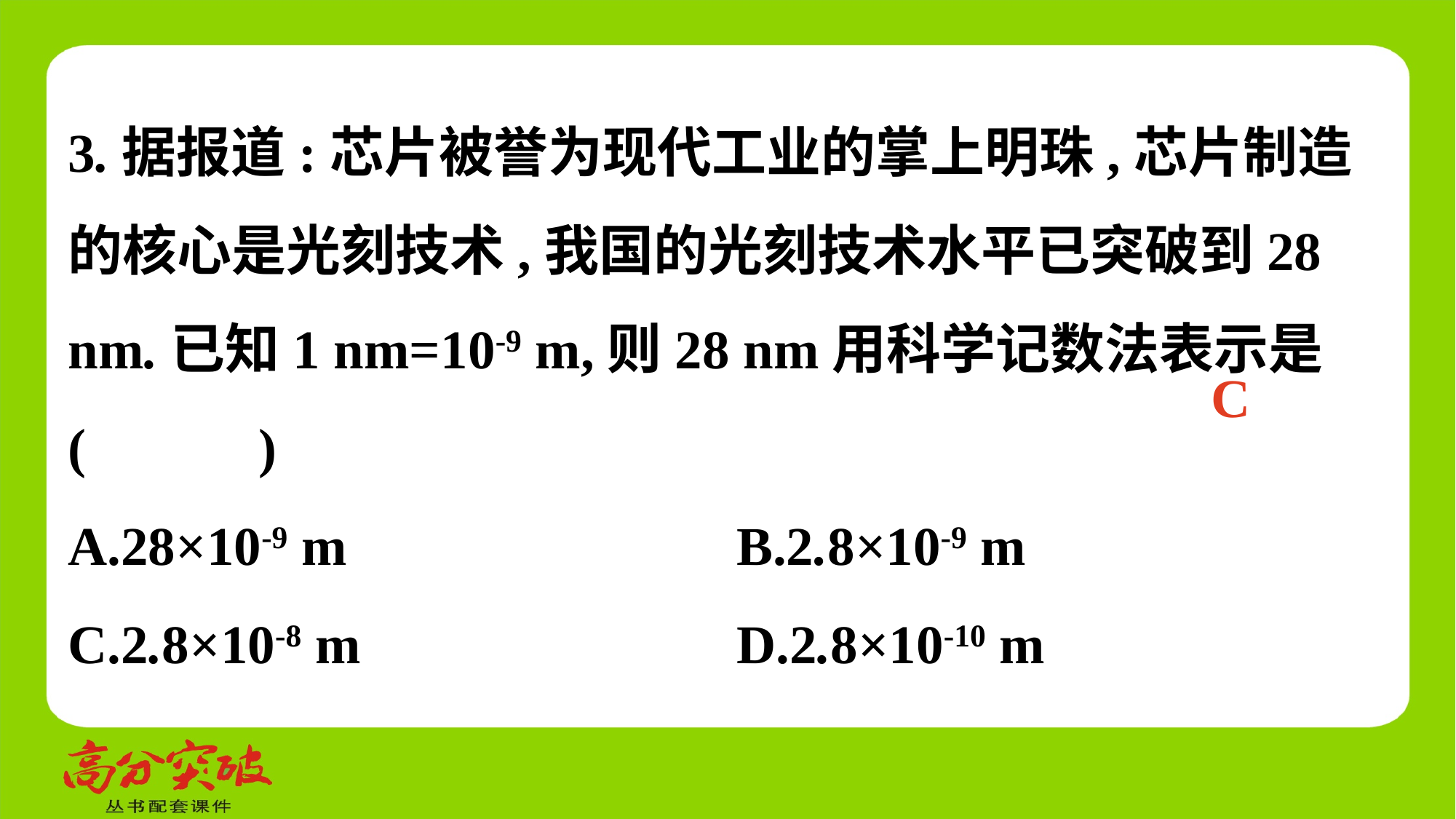

3.据报道:芯片被誉为现代工业的掌上明珠,芯片制造的核心是光刻技术,我国的光刻技术水平已突破到28 nm.已知1 nm=10-9 m,则28 nm用科学记数法表示是 (　   　)
A.28×10-9 m	                         B.2.8×10-9 m
C.2.8×10-8 m	                         D.2.8×10-10 m
C